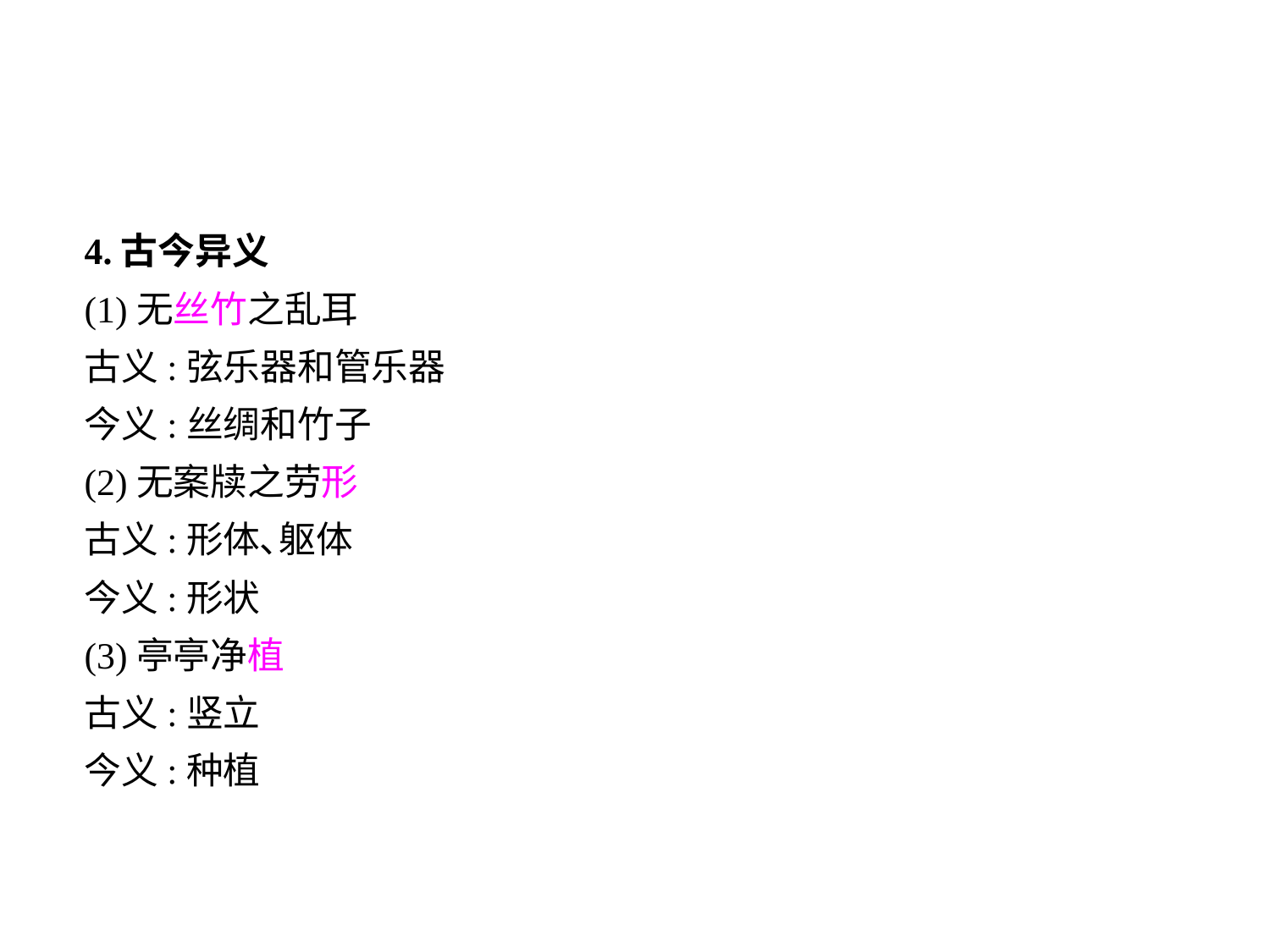

4.古今异义
(1)无丝竹之乱耳
古义:弦乐器和管乐器
今义:丝绸和竹子
(2)无案牍之劳形
古义:形体､躯体
今义:形状
(3)亭亭净植
古义:竖立
今义:种植